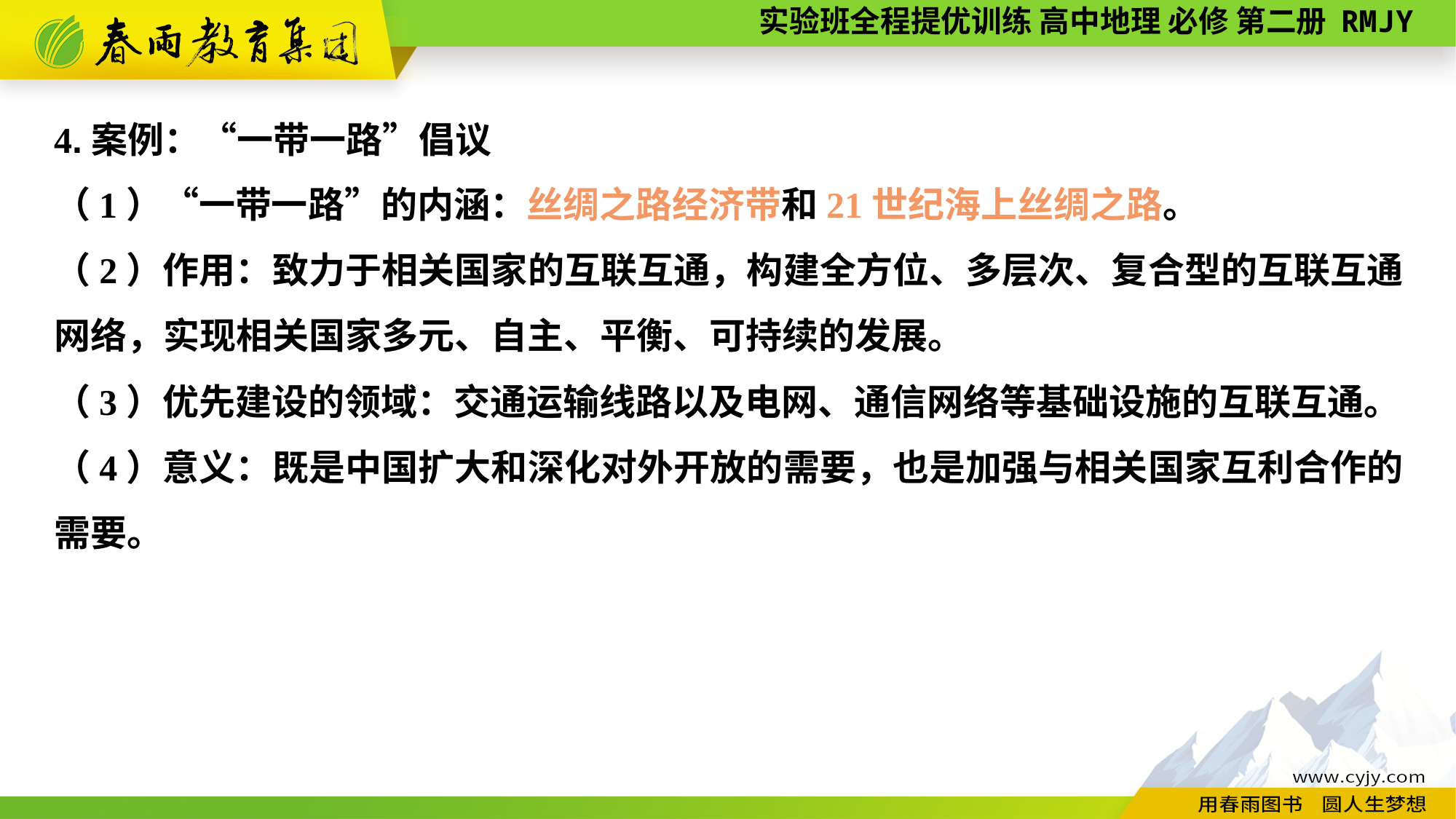

4.案例：“一带一路”倡议
（1）“一带一路”的内涵：丝绸之路经济带和21世纪海上丝绸之路。
（2）作用：致力于相关国家的互联互通，构建全方位、多层次、复合型的互联互通网络，实现相关国家多元、自主、平衡、可持续的发展。
（3）优先建设的领域：交通运输线路以及电网、通信网络等基础设施的互联互通。
（4）意义：既是中国扩大和深化对外开放的需要，也是加强与相关国家互利合作的需要。